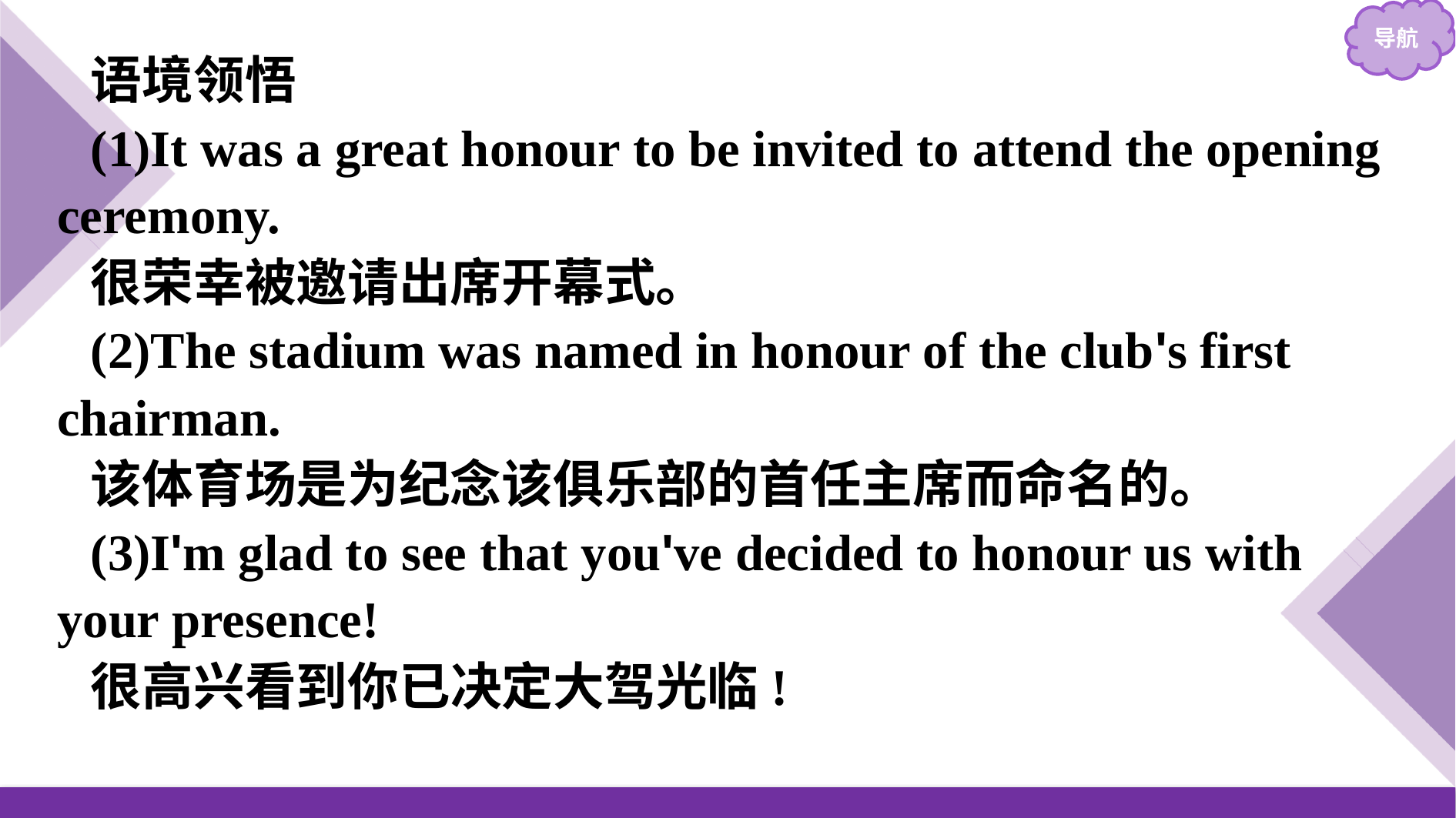

语境领悟
(1)It was a great honour to be invited to attend the opening ceremony.
很荣幸被邀请出席开幕式。
(2)The stadium was named in honour of the club's first chairman.
该体育场是为纪念该俱乐部的首任主席而命名的。
(3)I'm glad to see that you've decided to honour us with your presence!
很高兴看到你已决定大驾光临!